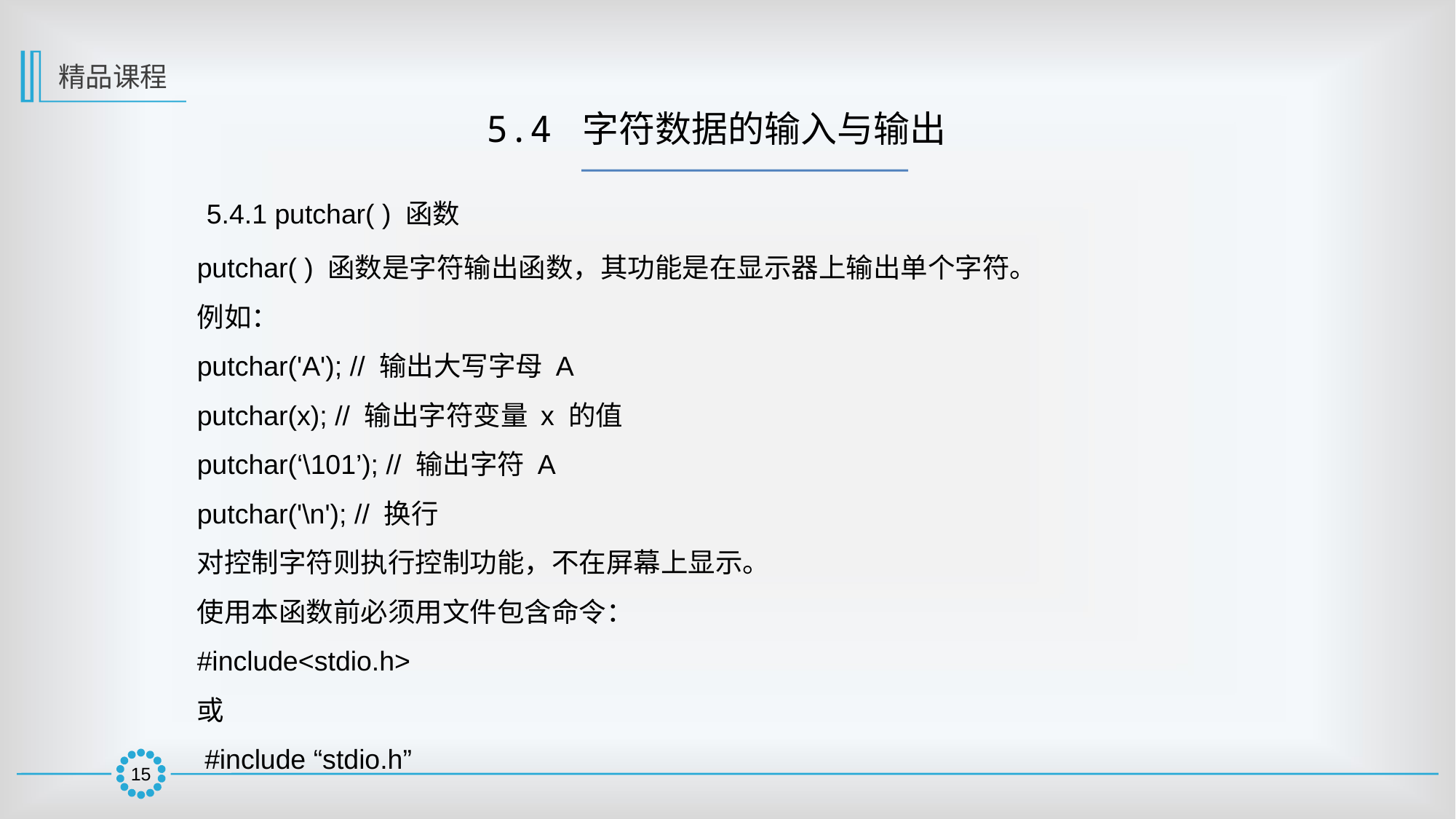

精品课程
5.4 字符数据的输入与输出

5.4.1 putchar( ) 函数
putchar( ) 函数是字符输出函数，其功能是在显示器上输出单个字符。
例如：
putchar('A'); // 输出大写字母 A
putchar(x); // 输出字符变量 x 的值
putchar(‘\101’); // 输出字符 A
putchar('\n'); // 换行
对控制字符则执行控制功能，不在屏幕上显示。
使用本函数前必须用文件包含命令：
#include<stdio.h>
或
 #include “stdio.h”

15